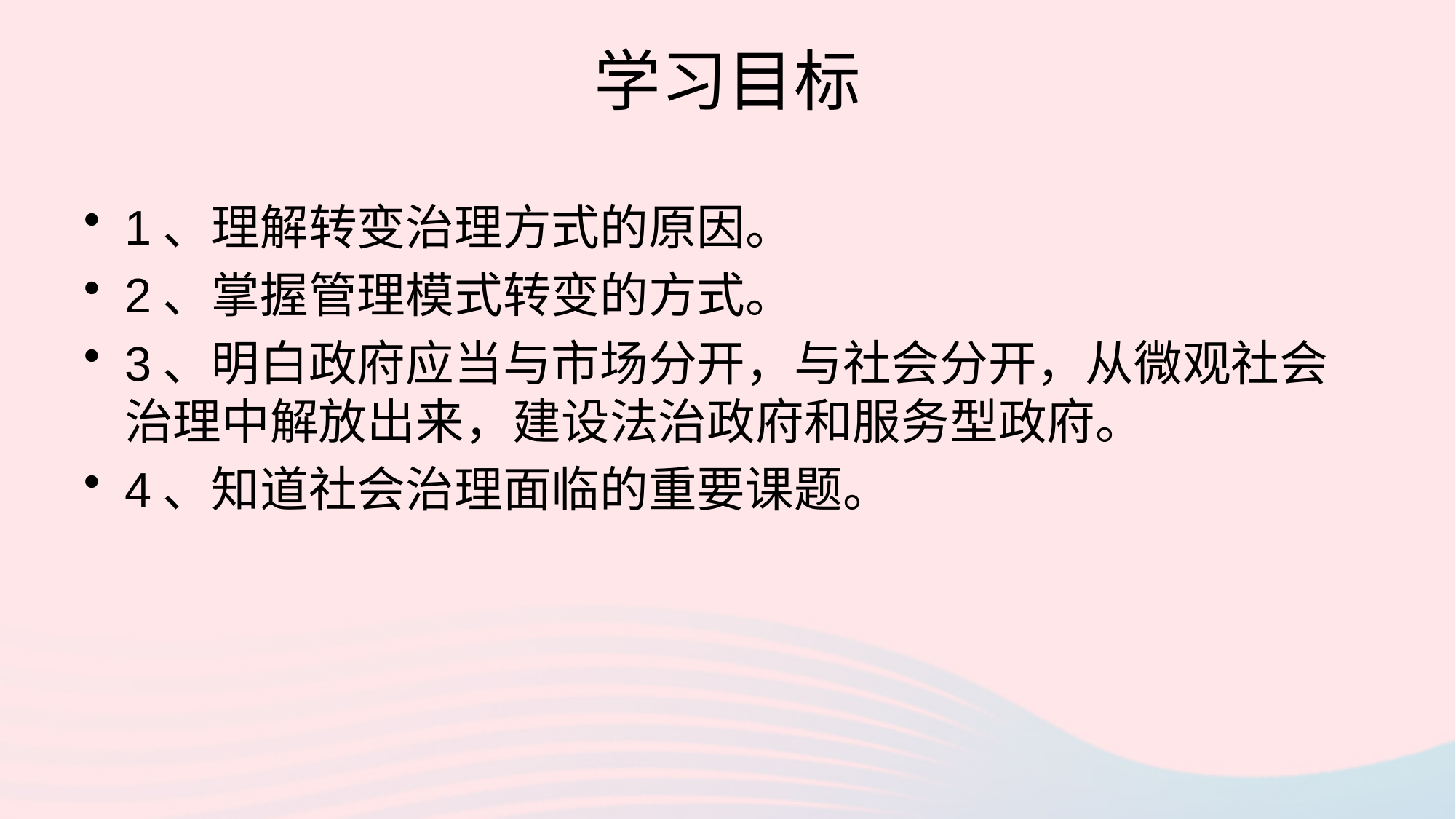

# 学习目标
1、理解转变治理方式的原因。
2、掌握管理模式转变的方式。
3、明白政府应当与市场分开，与社会分开，从微观社会治理中解放出来，建设法治政府和服务型政府。
4、知道社会治理面临的重要课题。